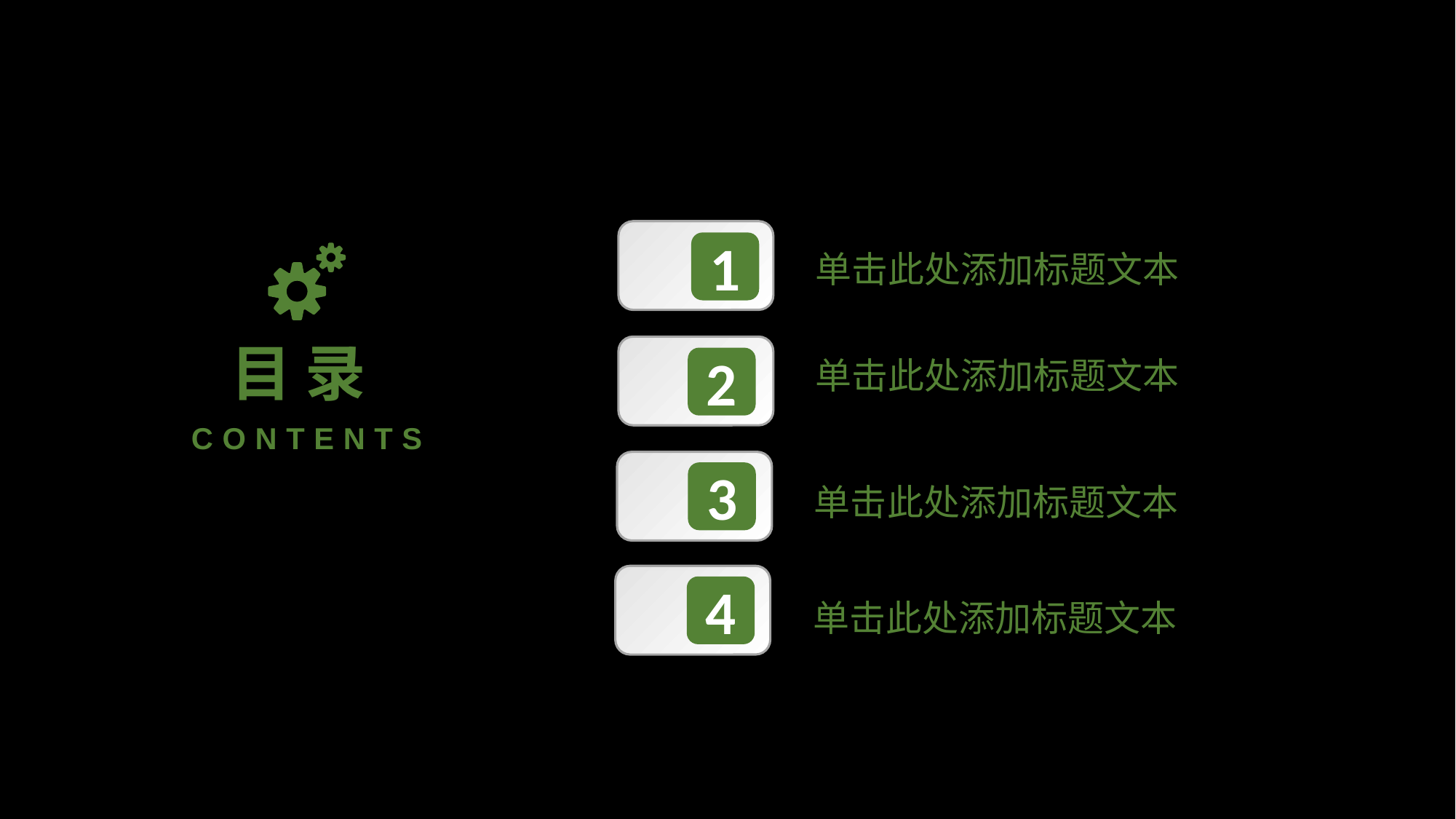

1
单击此处添加标题文本

目 录

单击此处添加标题文本
2
CONTENTS

3
单击此处添加标题文本

4
单击此处添加标题文本